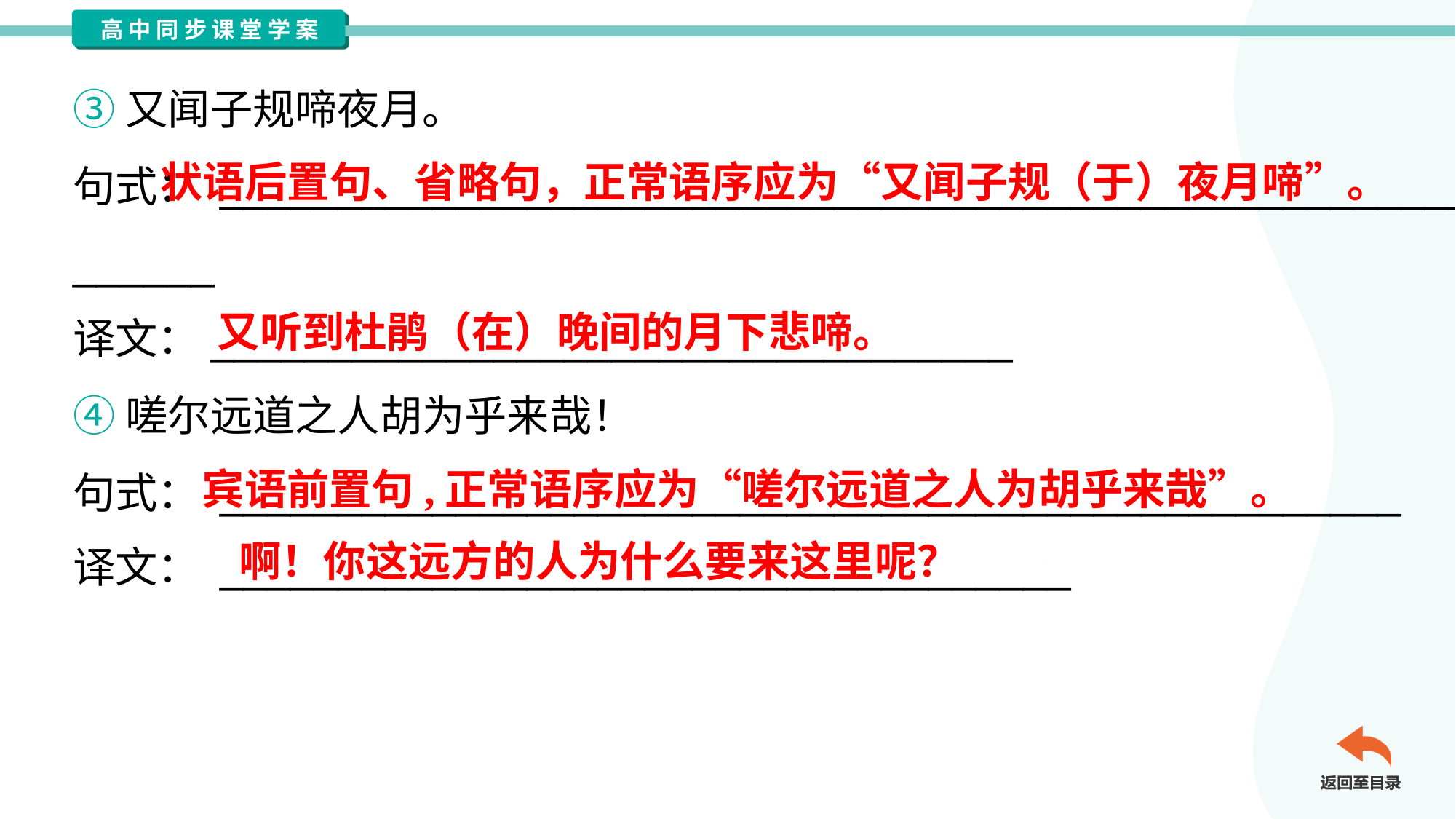

③又闻子规啼夜月。
句式： ______________________________________________________
______
译文：__________________________________
        状语后置句、省略句，正常语序应为“又闻子规（于）夜月啼”。
又听到杜鹃（在）晚间的月下悲啼。
④嗟尔远道之人胡为乎来哉！
句式： __________________________________________________
译文： ____________________________________
宾语前置句,正常语序应为“嗟尔远道之人为胡乎来哉”。
啊！你这远方的人为什么要来这里呢？